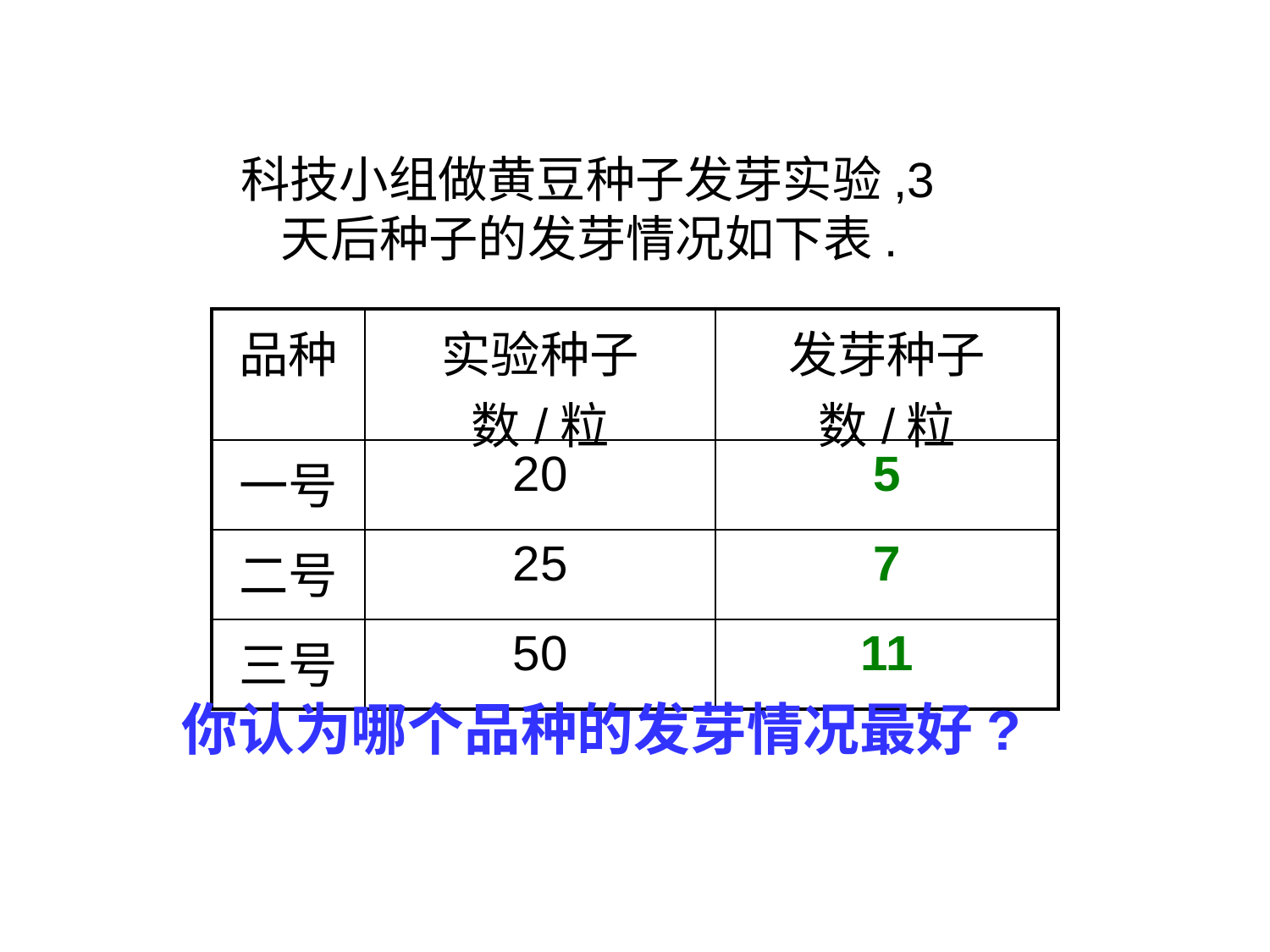

科技小组做黄豆种子发芽实验,3天后种子的发芽情况如下表.
| 品种 | 实验种子数/粒 | 发芽种子数/粒 |
| --- | --- | --- |
| 一号 | 20 | 5 |
| 二号 | 25 | 7 |
| 三号 | 50 | 11 |
你认为哪个品种的发芽情况最好?